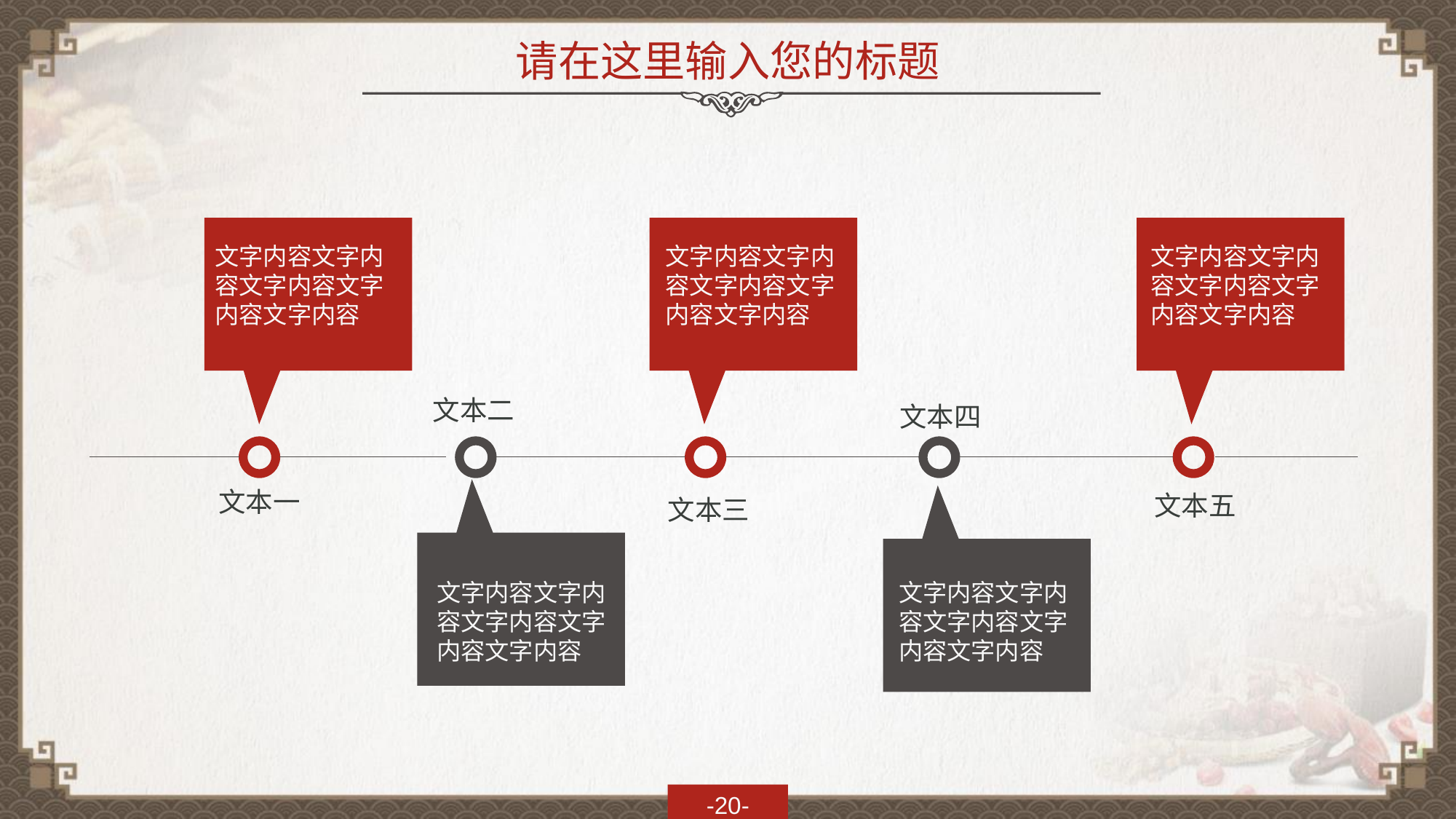

请在这里输入您的标题

文字内容文字内容文字内容文字内容文字内容
文字内容文字内容文字内容文字内容文字内容
文字内容文字内容文字内容文字内容文字内容
文本二
文本四

文本一
文本五

文本三
文字内容文字内容文字内容文字内容文字内容
文字内容文字内容文字内容文字内容文字内容